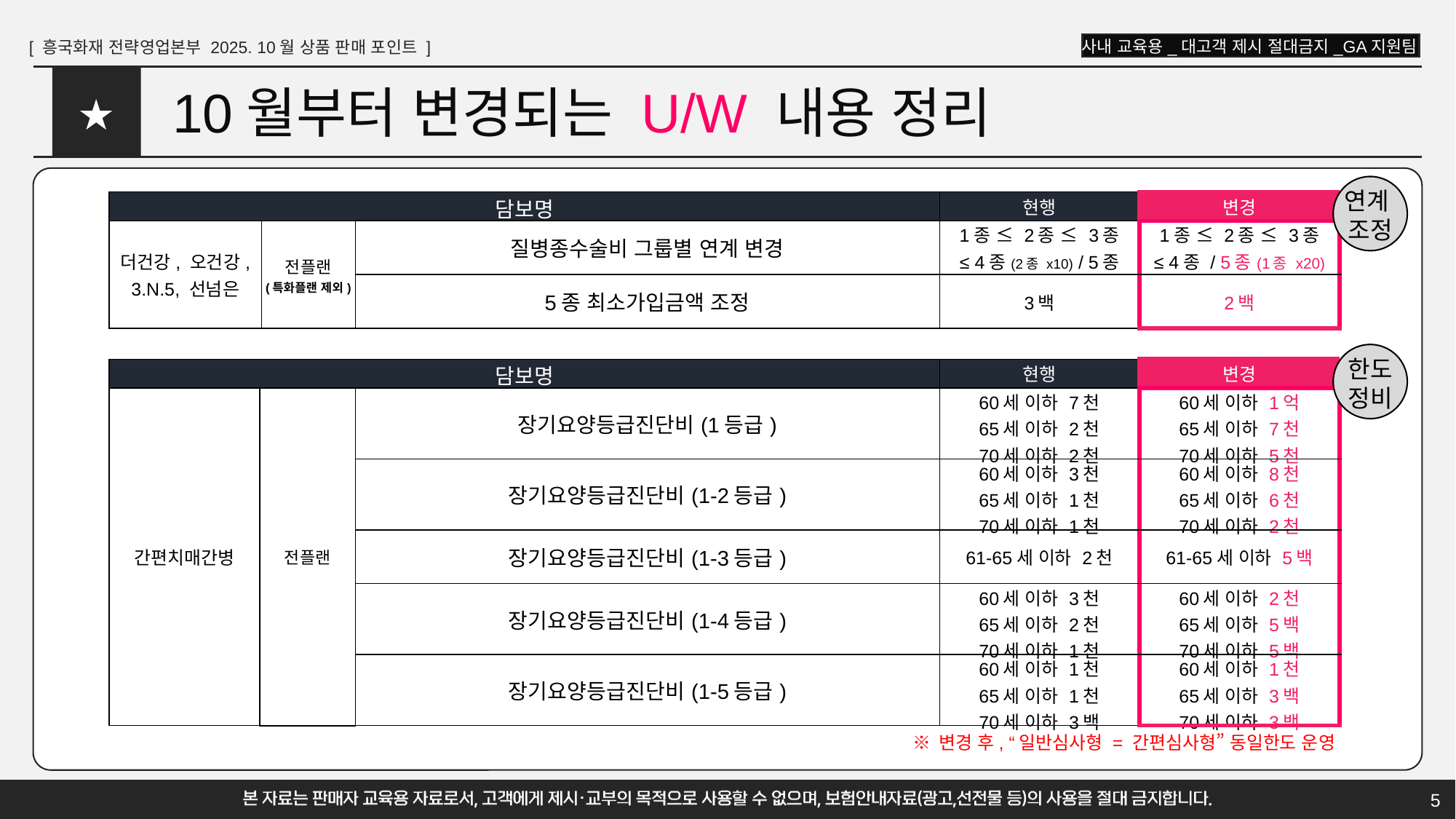

# 10월부터 변경되는 U/W 내용 정리
★

연계
조정
| 담보명 |  |  | 현행 | 변경 |
| --- | --- | --- | --- | --- |
| 더건강, 오건강, 3.N.5, 선넘은 | 전플랜 (특화플랜 제외) | 질병종수술비 그룹별 연계 변경 | 1종 ≤ 2종 ≤ 3종 ≤ 4종(2종 x10) / 5종 | 1종 ≤ 2종 ≤ 3종 ≤ 4종 / 5종(1종 x20) |
|  |  | 5종 최소가입금액 조정 | 3백 | 2백 |

한도
정비
| 담보명 |  |  | 현행 | 변경 |
| --- | --- | --- | --- | --- |
| 간편치매간병 | 전플랜 | 장기요양등급진단비(1등급) | 60세 이하 7천 65세 이하 2천 70세 이하 2천 | 60세 이하 1억 65세 이하 7천 70세 이하 5천 |
|  |  | 장기요양등급진단비(1-2등급) | 60세 이하 3천 65세 이하 1천 70세 이하 1천 | 60세 이하 8천 65세 이하 6천 70세 이하 2천 |
|  |  | 장기요양등급진단비(1-3등급) | 61-65세 이하 2천 | 61-65세 이하 5백 |
|  |  | 장기요양등급진단비(1-4등급) | 60세 이하 3천 65세 이하 2천 70세 이하 1천 | 60세 이하 2천 65세 이하 5백 70세 이하 5백 |
|  |  | 장기요양등급진단비(1-5등급) | 60세 이하 1천 65세 이하 1천 70세 이하 3백 | 60세 이하 1천 65세 이하 3백 70세 이하 3백 |
※ 변경 후, “일반심사형 = 간편심사형” 동일한도 운영
5